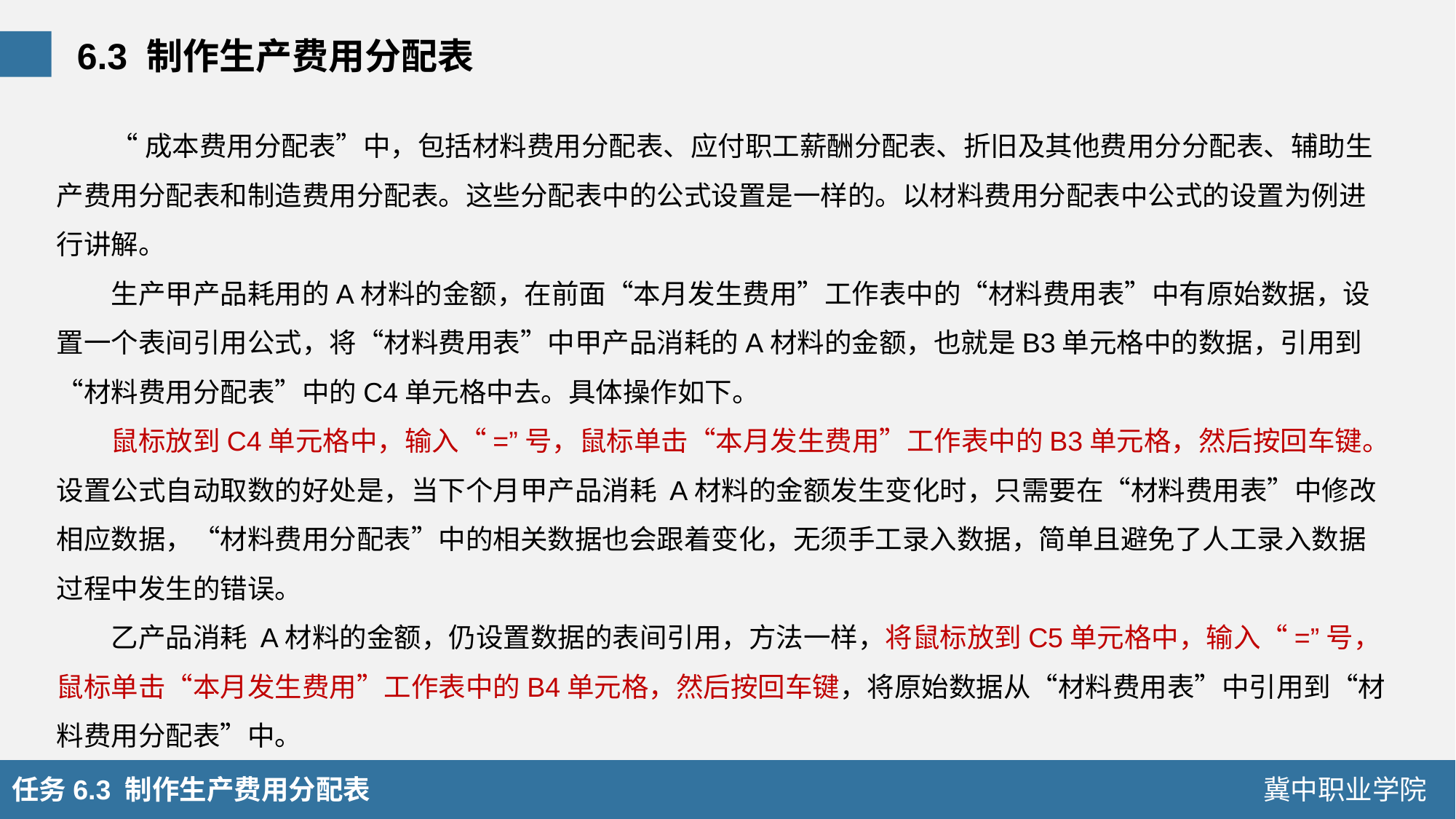

6.3 制作生产费用分配表
“成本费用分配表”中，包括材料费用分配表、应付职工薪酬分配表、折旧及其他费用分分配表、辅助生产费用分配表和制造费用分配表。这些分配表中的公式设置是一样的。以材料费用分配表中公式的设置为例进行讲解。
生产甲产品耗用的A材料的金额，在前面“本月发生费用”工作表中的“材料费用表”中有原始数据，设置一个表间引用公式，将“材料费用表”中甲产品消耗的A材料的金额，也就是B3单元格中的数据，引用到“材料费用分配表”中的C4单元格中去。具体操作如下。
鼠标放到C4单元格中，输入“=”号，鼠标单击“本月发生费用”工作表中的B3单元格，然后按回车键。设置公式自动取数的好处是，当下个月甲产品消耗 A材料的金额发生变化时，只需要在“材料费用表”中修改相应数据，“材料费用分配表”中的相关数据也会跟着变化，无须手工录入数据，简单且避免了人工录入数据过程中发生的错误。
乙产品消耗 A材料的金额，仍设置数据的表间引用，方法一样，将鼠标放到C5单元格中，输入“=”号，鼠标单击“本月发生费用”工作表中的B4单元格，然后按回车键，将原始数据从“材料费用表”中引用到“材料费用分配表”中。

任务6.3 制作生产费用分配表
冀中职业学院